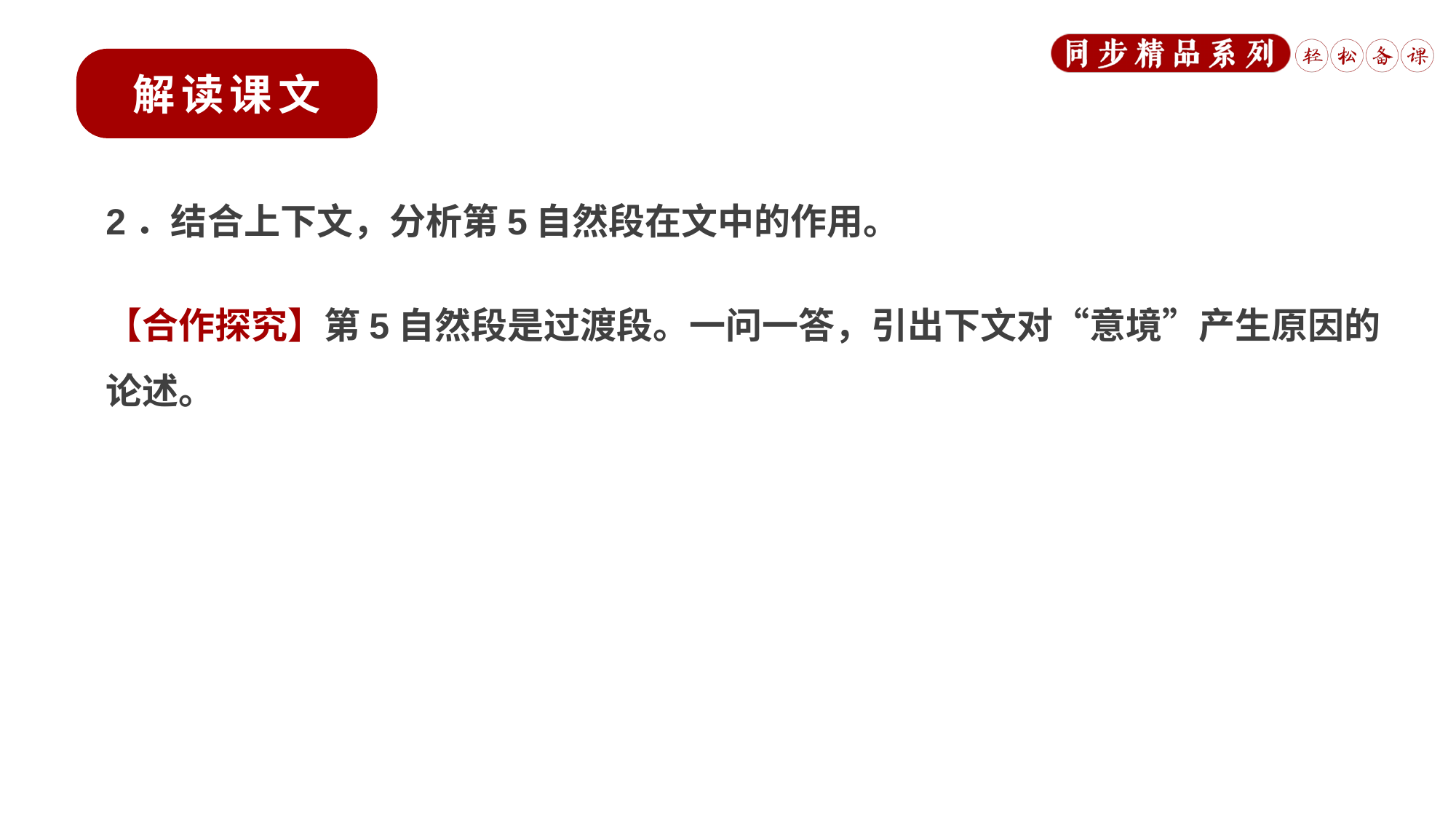

2．结合上下文，分析第5自然段在文中的作用。
【合作探究】第5自然段是过渡段。一问一答，引出下文对“意境”产生原因的论述。